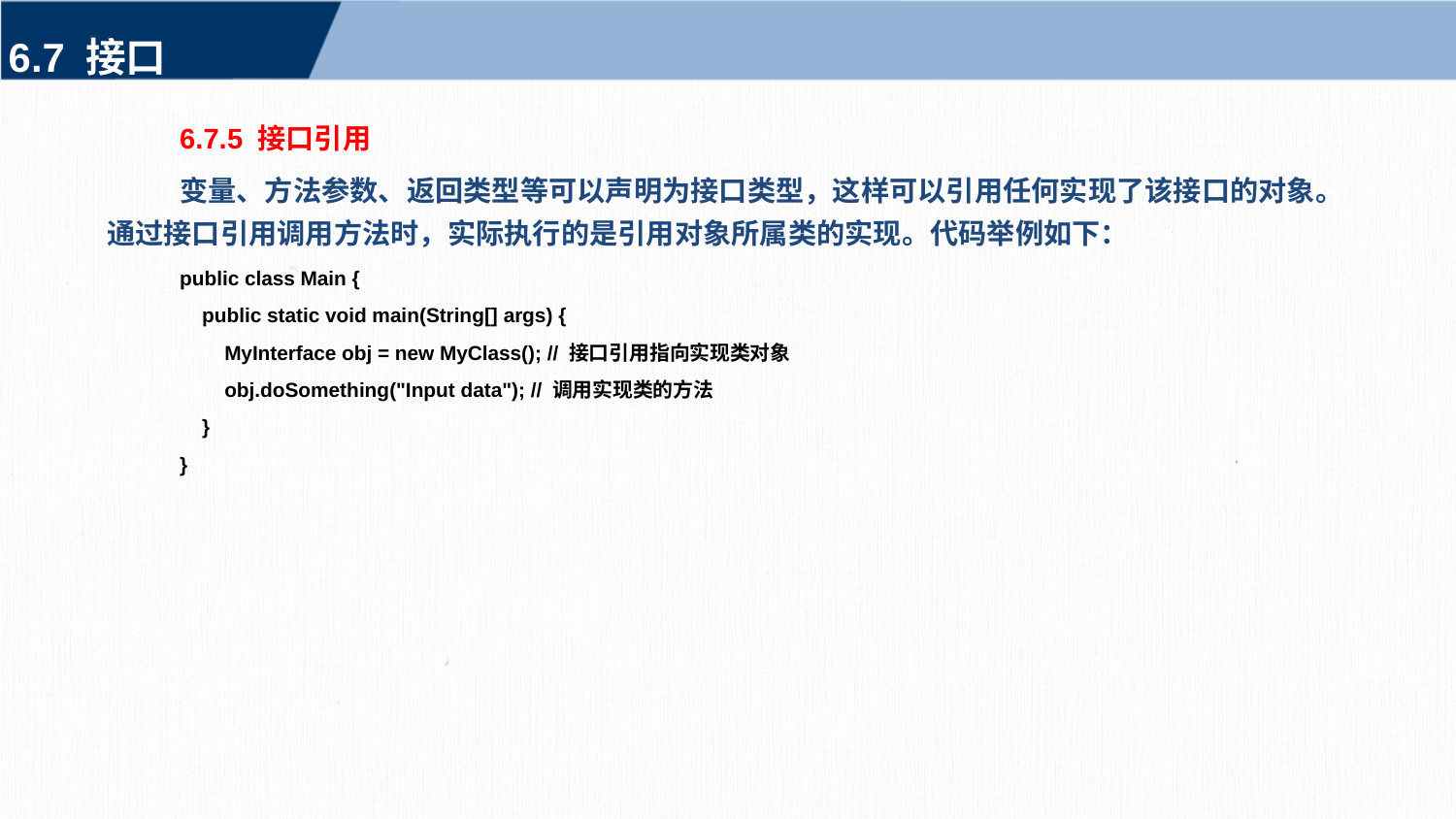

6.7 接口

6.7.5 接口引用
变量、方法参数、返回类型等可以声明为接口类型，这样可以引用任何实现了该接口的对象。通过接口引用调用方法时，实际执行的是引用对象所属类的实现。代码举例如下：
public class Main {
    public static void main(String[] args) {
        MyInterface obj = new MyClass(); // 接口引用指向实现类对象
        obj.doSomething("Input data"); // 调用实现类的方法
    }
}